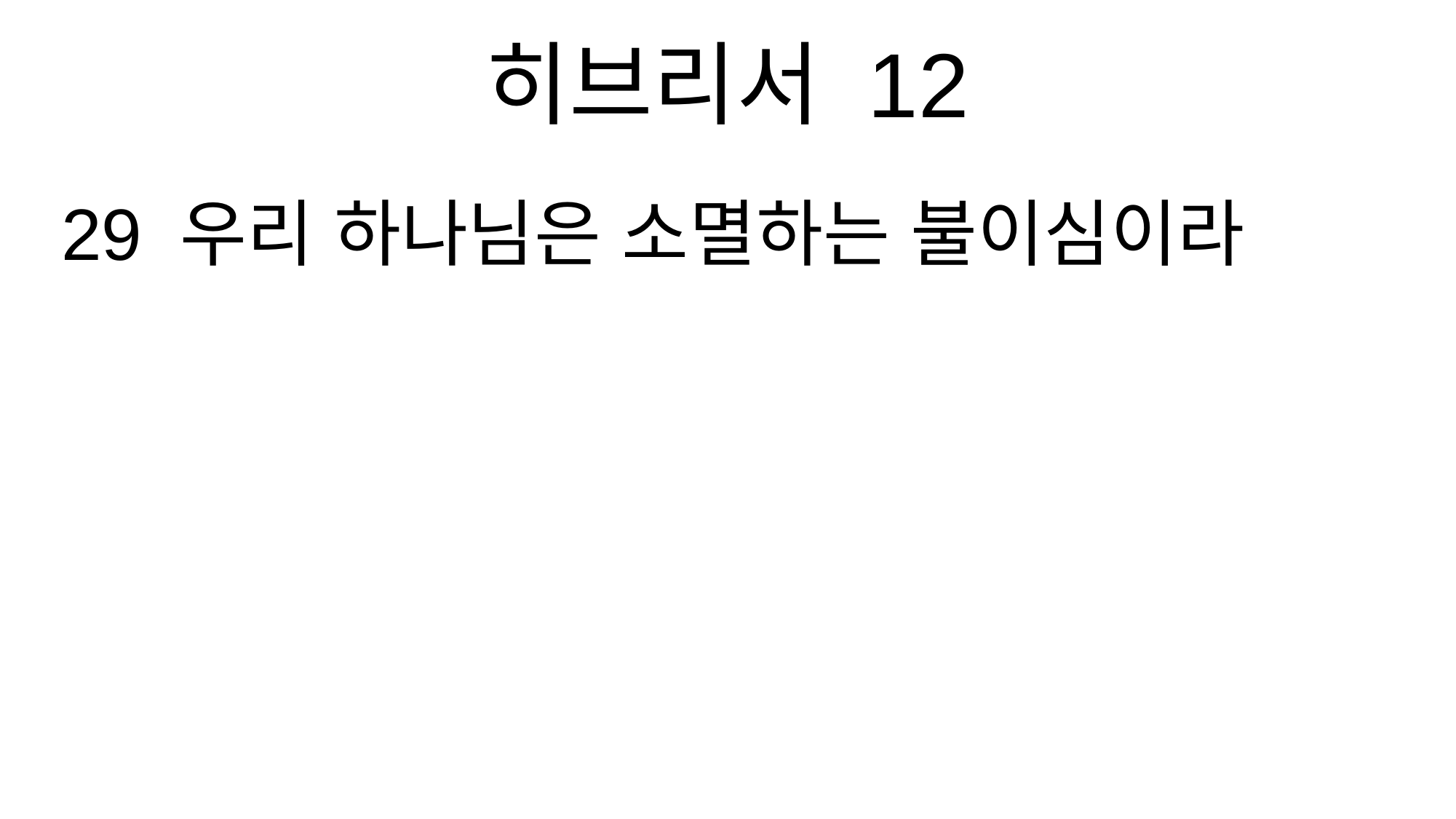

히브리서 12
29 우리 하나님은 소멸하는 불이심이라